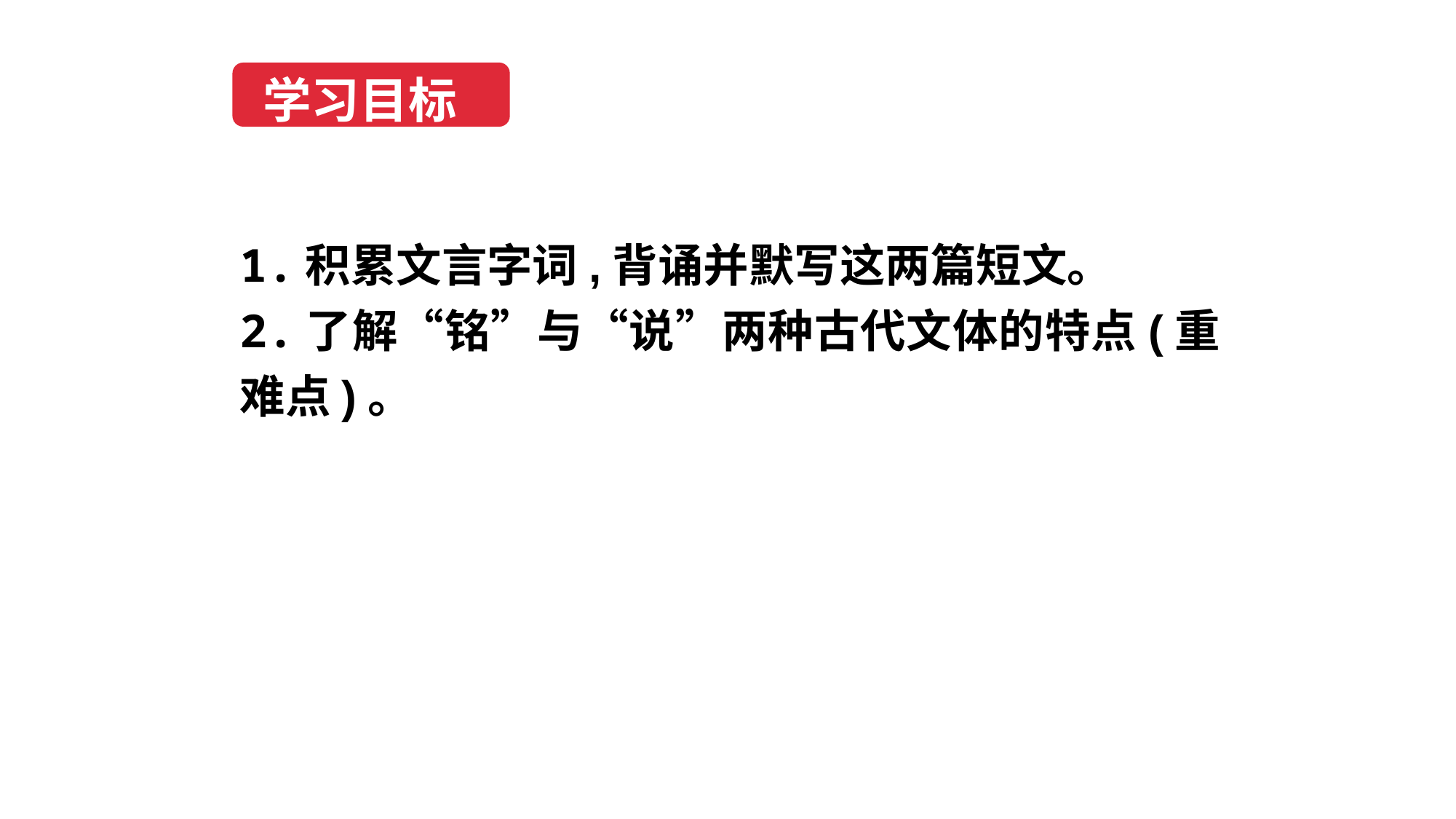

学习目标
1.积累文言字词,背诵并默写这两篇短文。
2.了解“铭”与“说”两种古代文体的特点(重难点)。